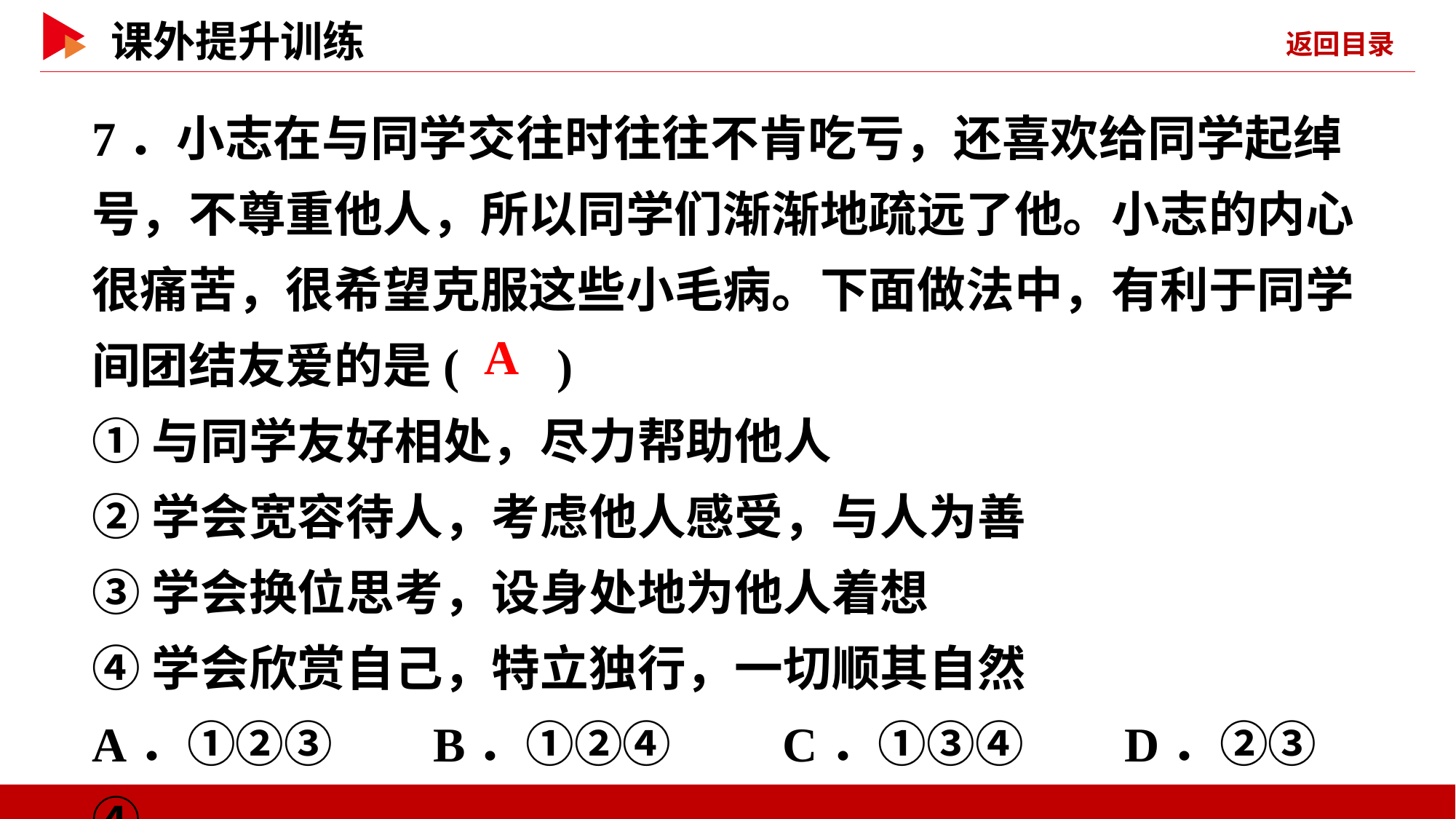

7．小志在与同学交往时往往不肯吃亏，还喜欢给同学起绰号，不尊重他人，所以同学们渐渐地疏远了他。小志的内心很痛苦，很希望克服这些小毛病。下面做法中，有利于同学间团结友爱的是(        )
①与同学友好相处，尽力帮助他人
②学会宽容待人，考虑他人感受，与人为善
③学会换位思考，设身处地为他人着想
④学会欣赏自己，特立独行，一切顺其自然
A．①②③        B．①②④         C．①③④        D．②③④
   A